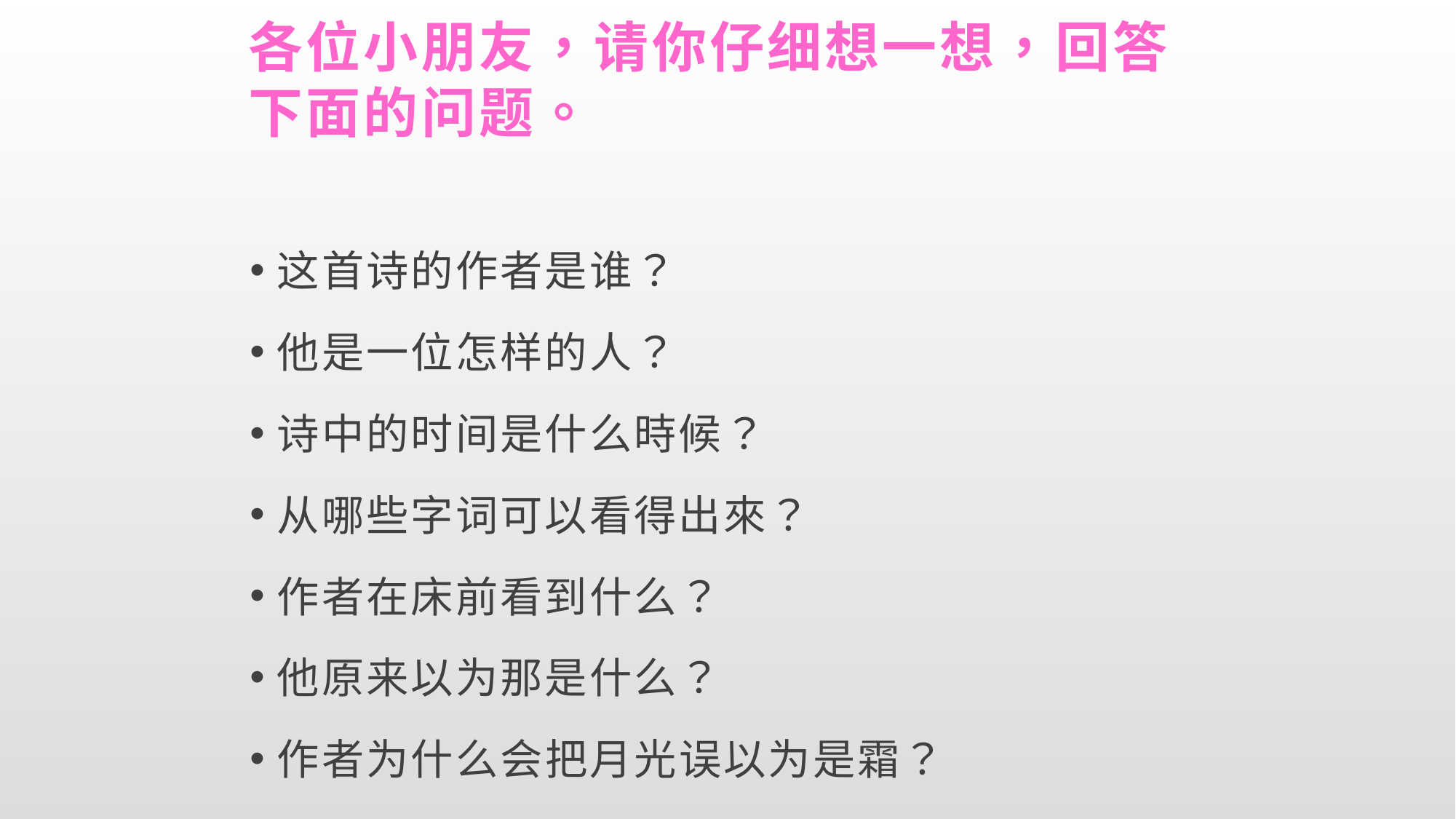

# 各位小朋友，请你仔细想一想，回答下面的问题。
这首诗的作者是谁？
他是一位怎样的人？
诗中的时间是什么時候？
从哪些字词可以看得出來？
作者在床前看到什么？
他原来以为那是什么？
作者为什么会把月光误以为是霜？